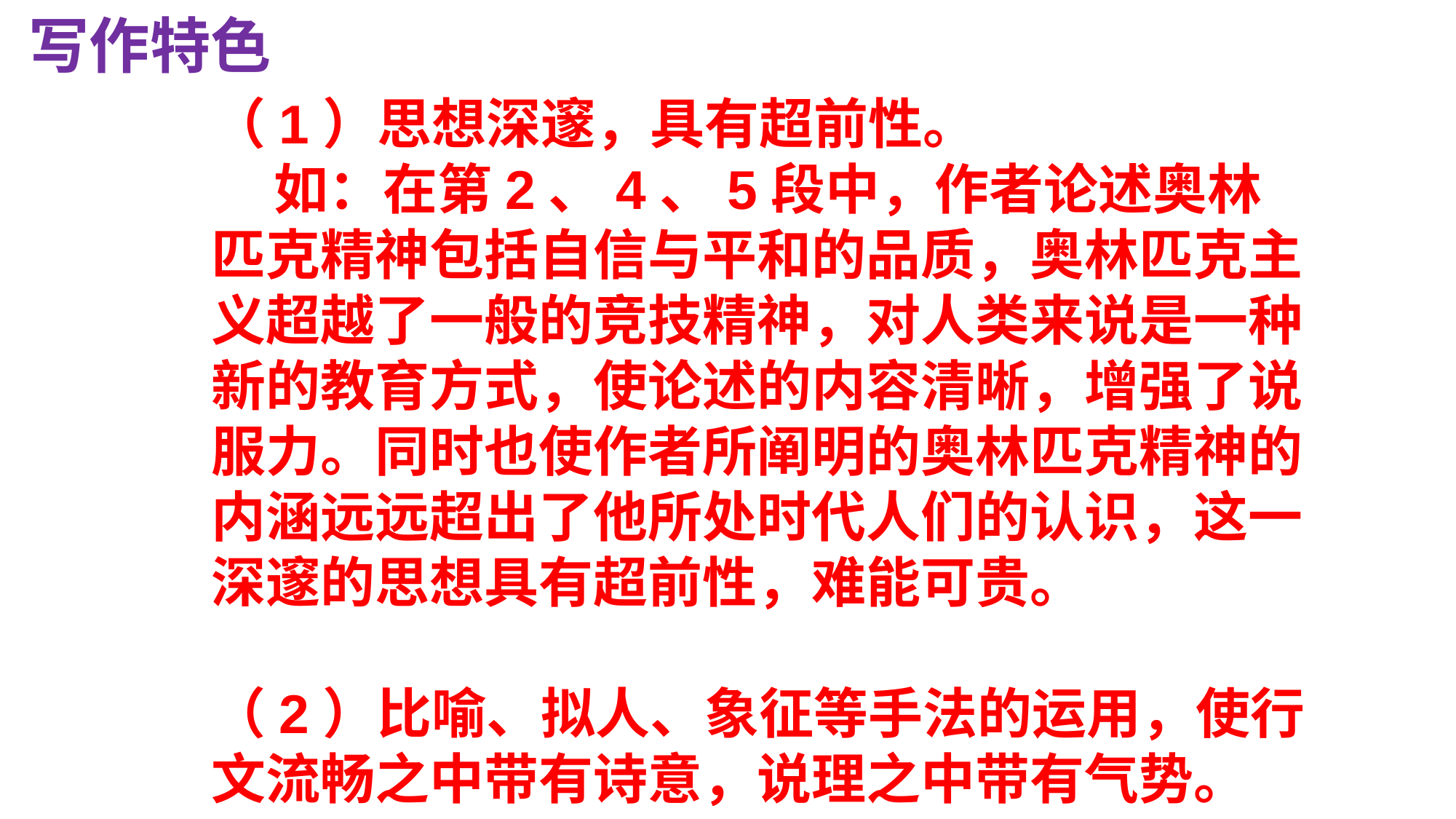

写作特色
（1）思想深邃，具有超前性。
    如：在第2、4、5段中，作者论述奥林匹克精神包括自信与平和的品质，奥林匹克主义超越了一般的竞技精神，对人类来说是一种新的教育方式，使论述的内容清晰，增强了说服力。同时也使作者所阐明的奥林匹克精神的内涵远远超出了他所处时代人们的认识，这一深邃的思想具有超前性，难能可贵。

（2）比喻、拟人、象征等手法的运用，使行文流畅之中带有诗意，说理之中带有气势。